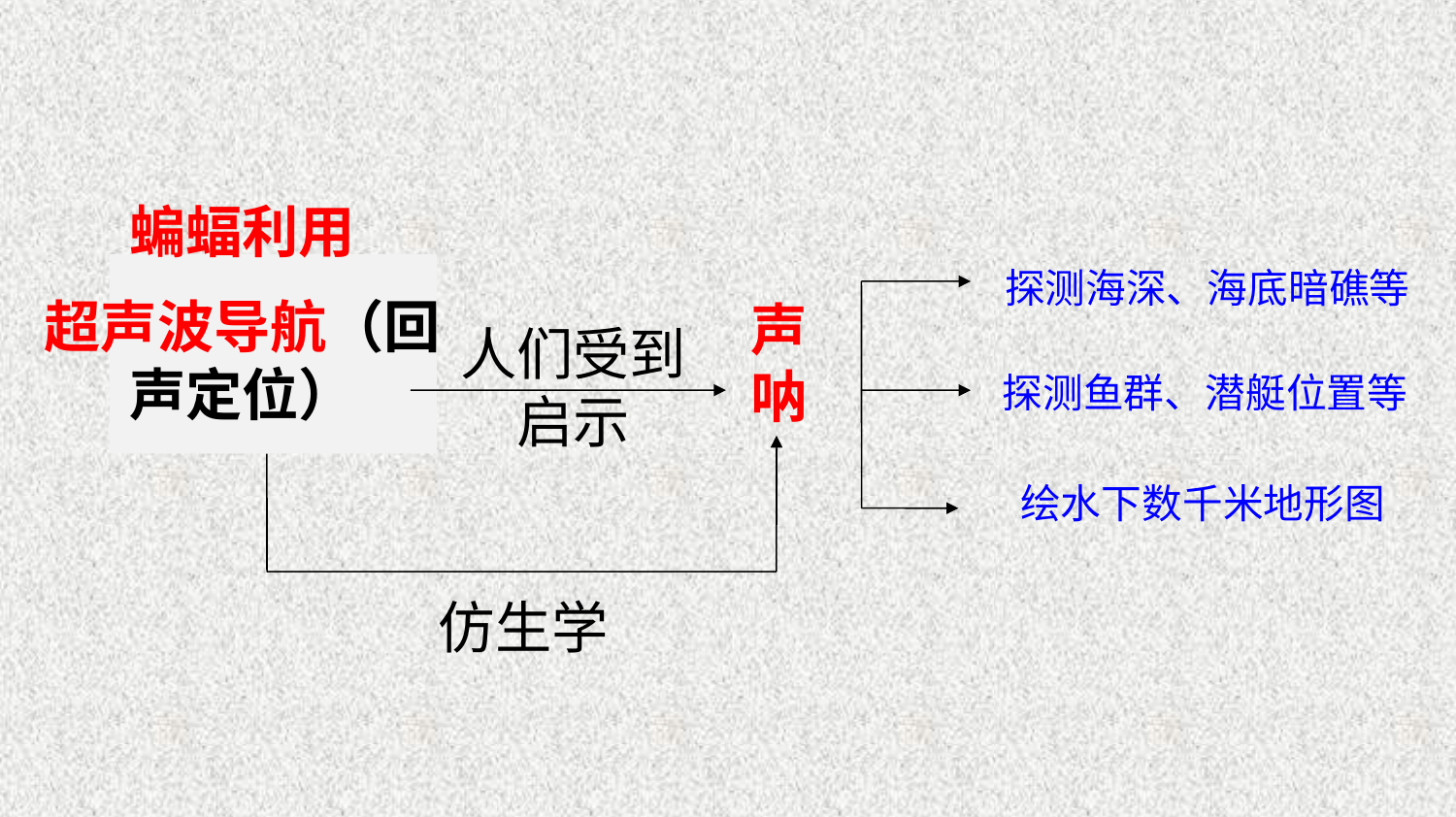

蝙蝠利用
超声波导航（回声定位）

探测海深、海底暗礁等

声呐
人们受到启示
探测鱼群、潜艇位置等

绘水下数千米地形图

仿生学